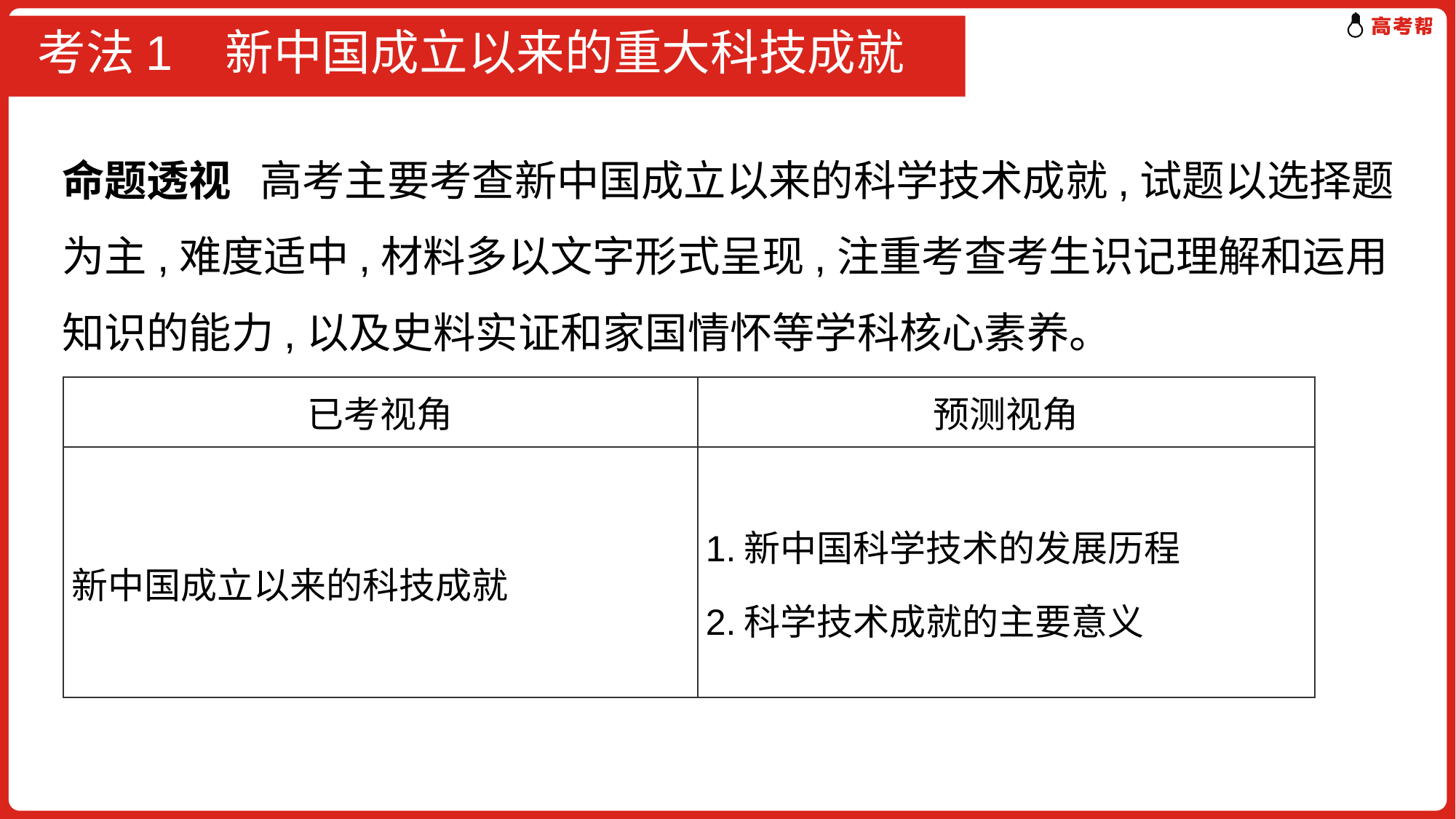

# 考法1   新中国成立以来的重大科技成就
命题透视   高考主要考查新中国成立以来的科学技术成就,试题以选择题为主,难度适中,材料多以文字形式呈现,注重考查考生识记理解和运用知识的能力,以及史料实证和家国情怀等学科核心素养。
| 已考视角 | 预测视角 |
| --- | --- |
| 新中国成立以来的科技成就 | 1.新中国科学技术的发展历程 2.科学技术成就的主要意义 |